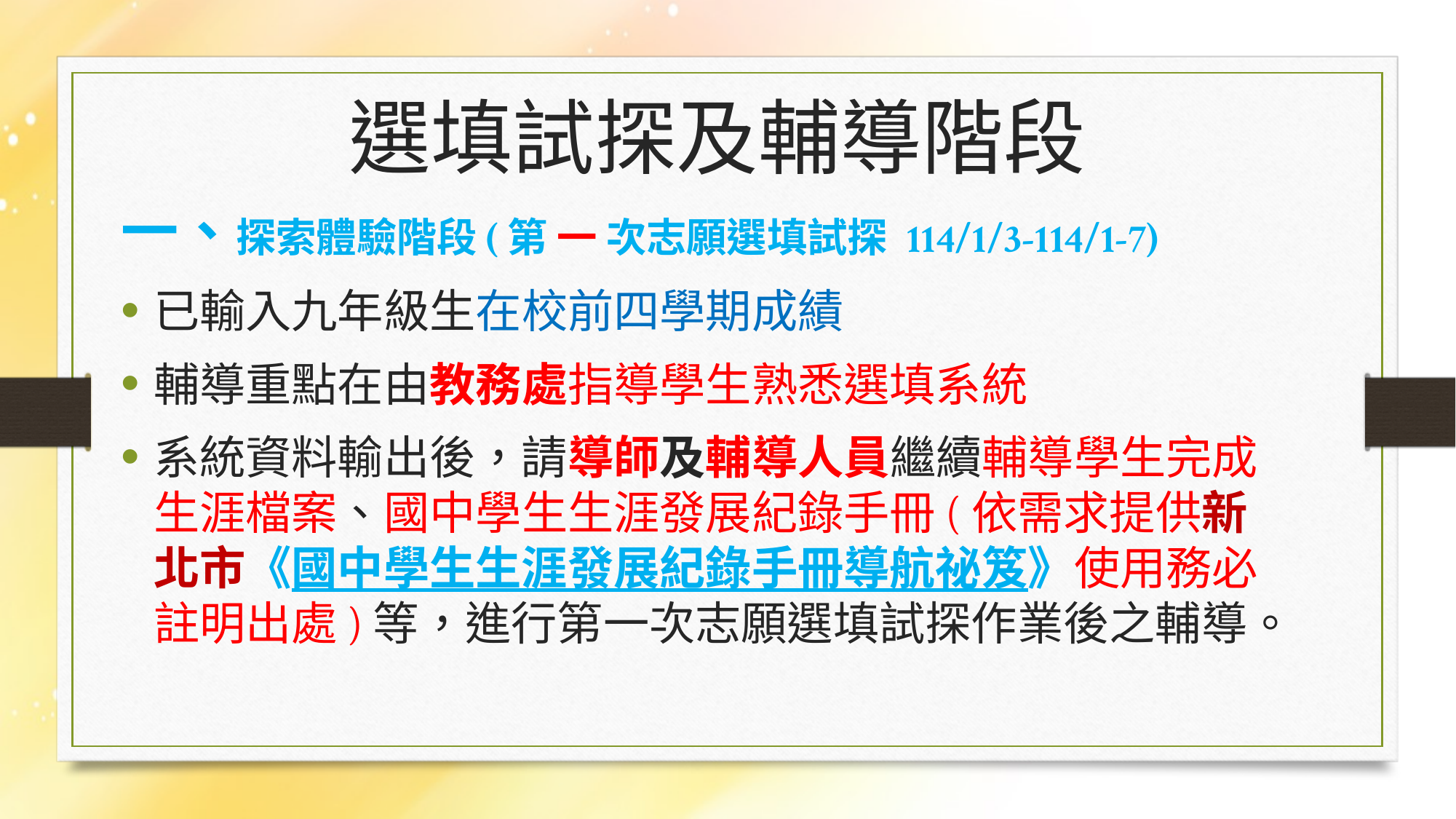

# 選填試探及輔導階段
一、探索體驗階段(第 一 次志願選填試探 114/1/3-114/1-7)
已輸入九年級生在校前四學期成績
輔導重點在由教務處指導學生熟悉選填系統
系統資料輸出後，請導師及輔導人員繼續輔導學生完成生涯檔案、國中學生生涯發展紀錄手冊(依需求提供新北市《國中學生生涯發展紀錄手冊導航祕笈》使用務必註明出處)等，進行第一次志願選填試探作業後之輔導。